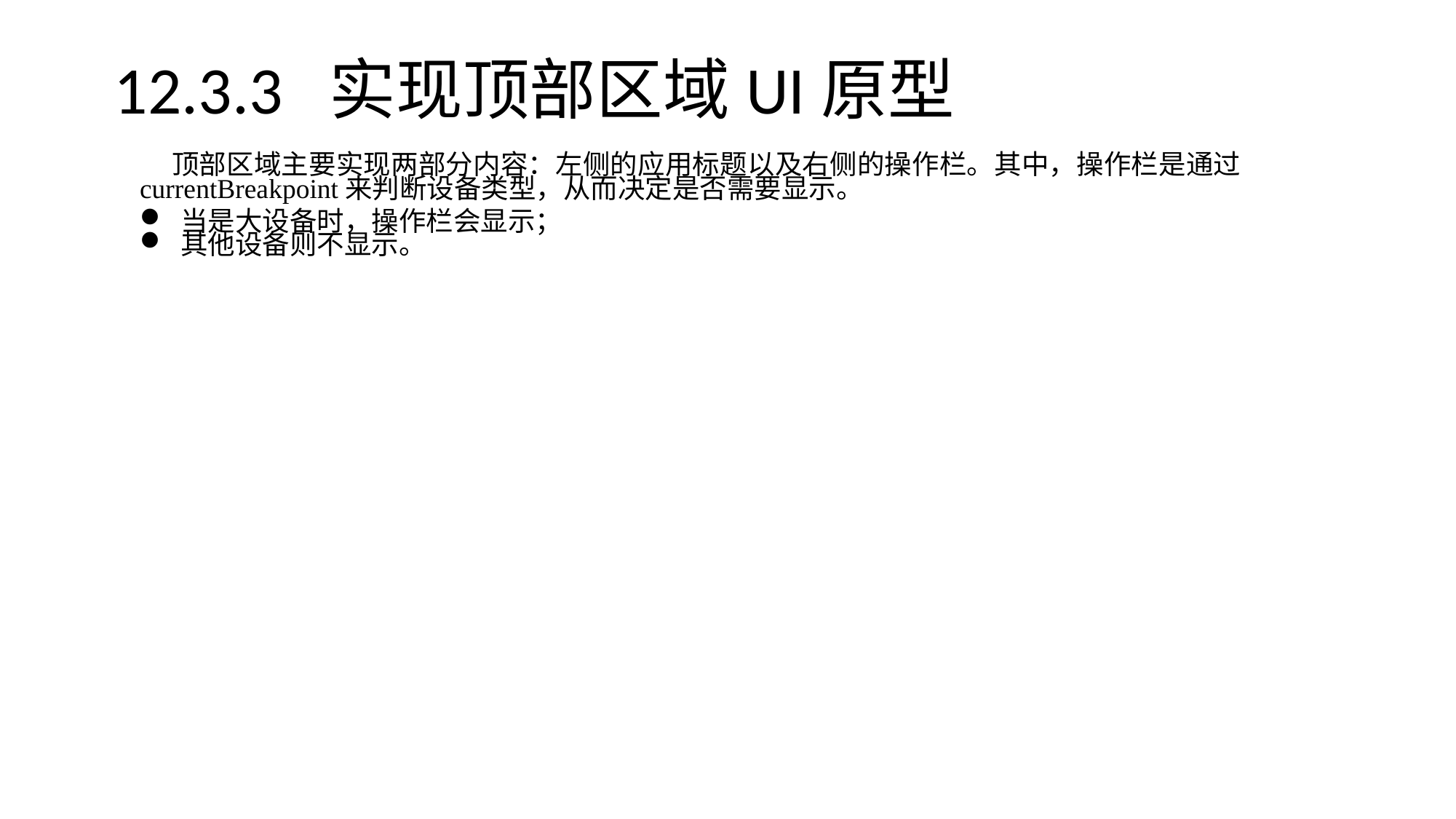

# 12.3.3  实现顶部区域UI原型
顶部区域主要实现两部分内容：左侧的应用标题以及右侧的操作栏。其中，操作栏是通过currentBreakpoint来判断设备类型，从而决定是否需要显示。
当是大设备时，操作栏会显示；
其他设备则不显示。